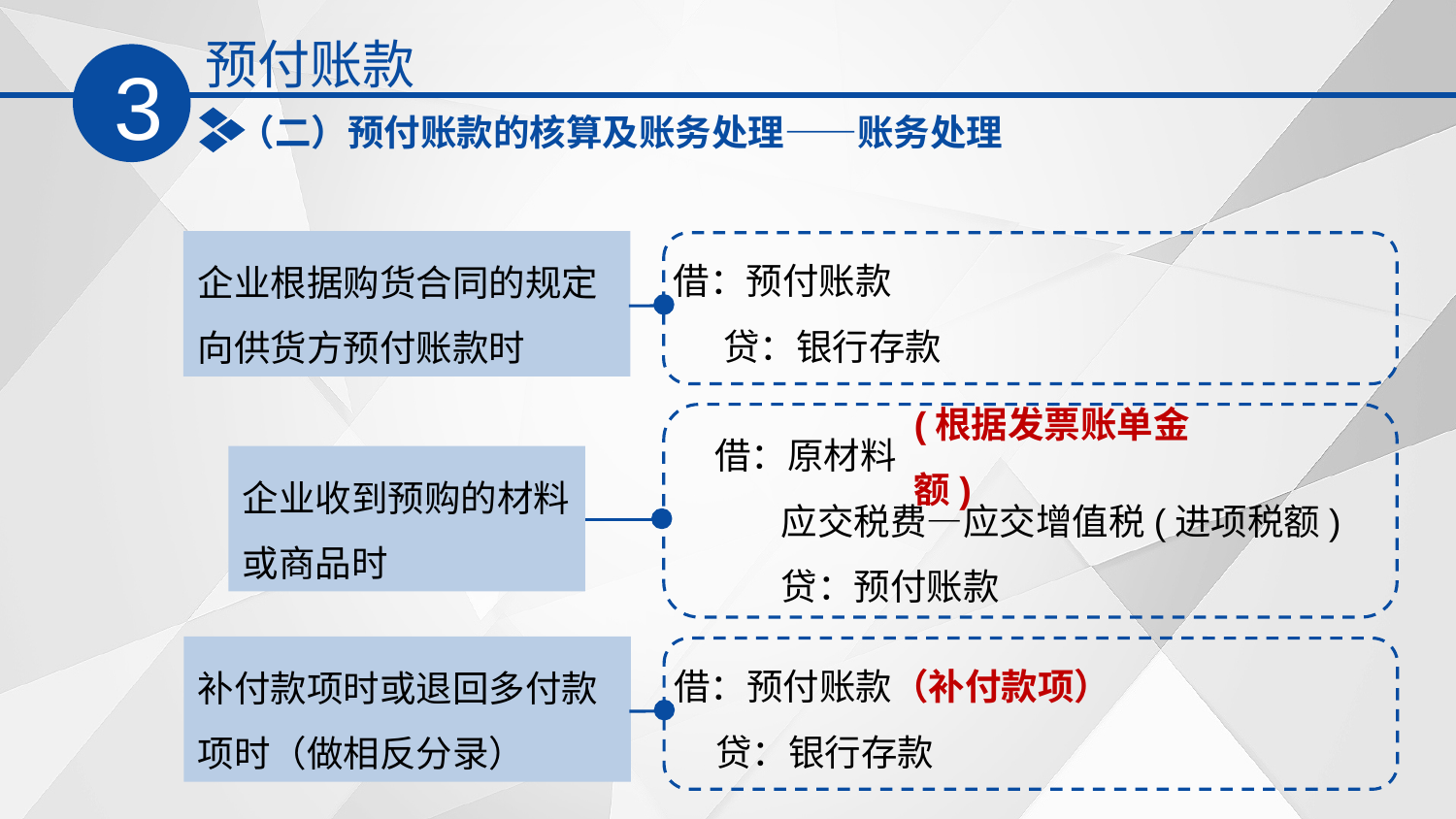

预付账款
3

（二）预付账款的核算及账务处理——账务处理

借：预付账款
     贷：银行存款
企业根据购货合同的规定向供货方预付账款时

借：原材料
       应交税费—应交增值税(进项税额)
       贷：预付账款
(根据发票账单金额)
企业收到预购的材料或商品时

借：预付账款（补付款项）
    贷：银行存款
补付款项时或退回多付款项时（做相反分录）